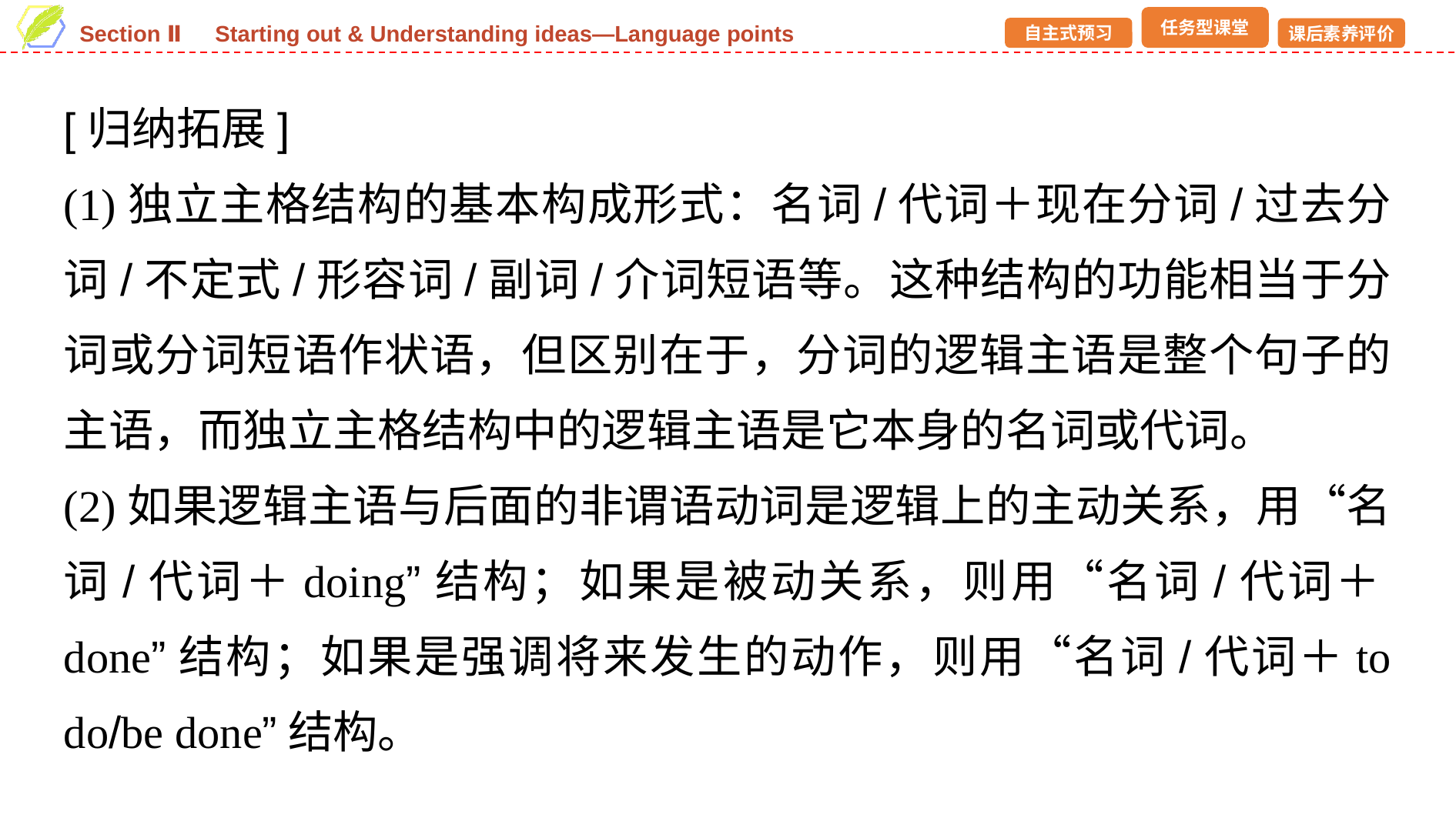

[归纳拓展]
(1)独立主格结构的基本构成形式：名词/代词＋现在分词/过去分词/不定式/形容词/副词/介词短语等。这种结构的功能相当于分词或分词短语作状语，但区别在于，分词的逻辑主语是整个句子的主语，而独立主格结构中的逻辑主语是它本身的名词或代词。
(2)如果逻辑主语与后面的非谓语动词是逻辑上的主动关系，用“名词/代词＋doing”结构；如果是被动关系，则用“名词/代词＋done”结构；如果是强调将来发生的动作，则用“名词/代词＋to do/be done”结构。